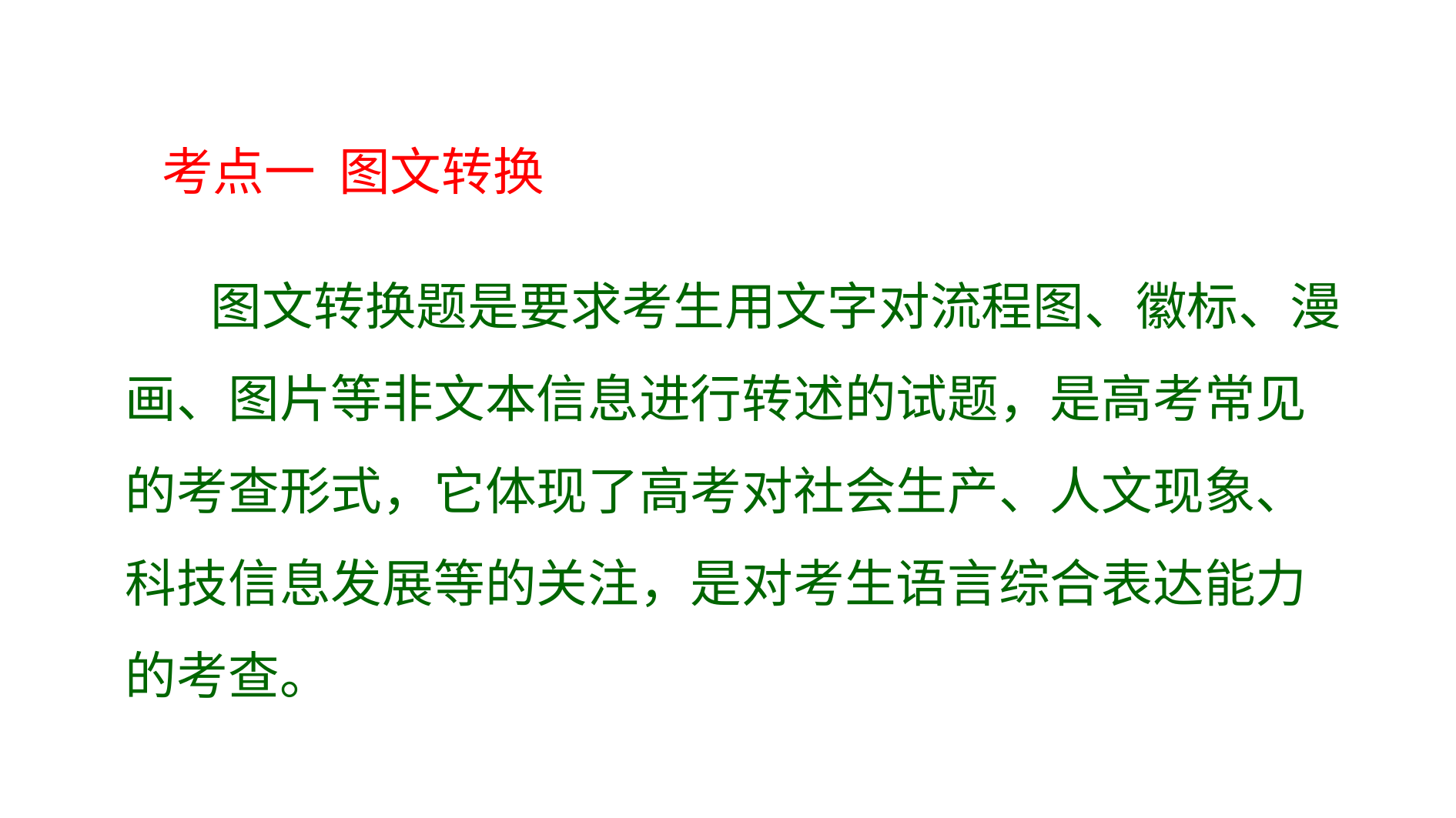

考点一  图文转换
　    图文转换题是要求考生用文字对流程图、徽标、漫画、图片等非文本信息进行转述的试题，是高考常见的考查形式，它体现了高考对社会生产、人文现象、科技信息发展等的关注，是对考生语言综合表达能力的考查。